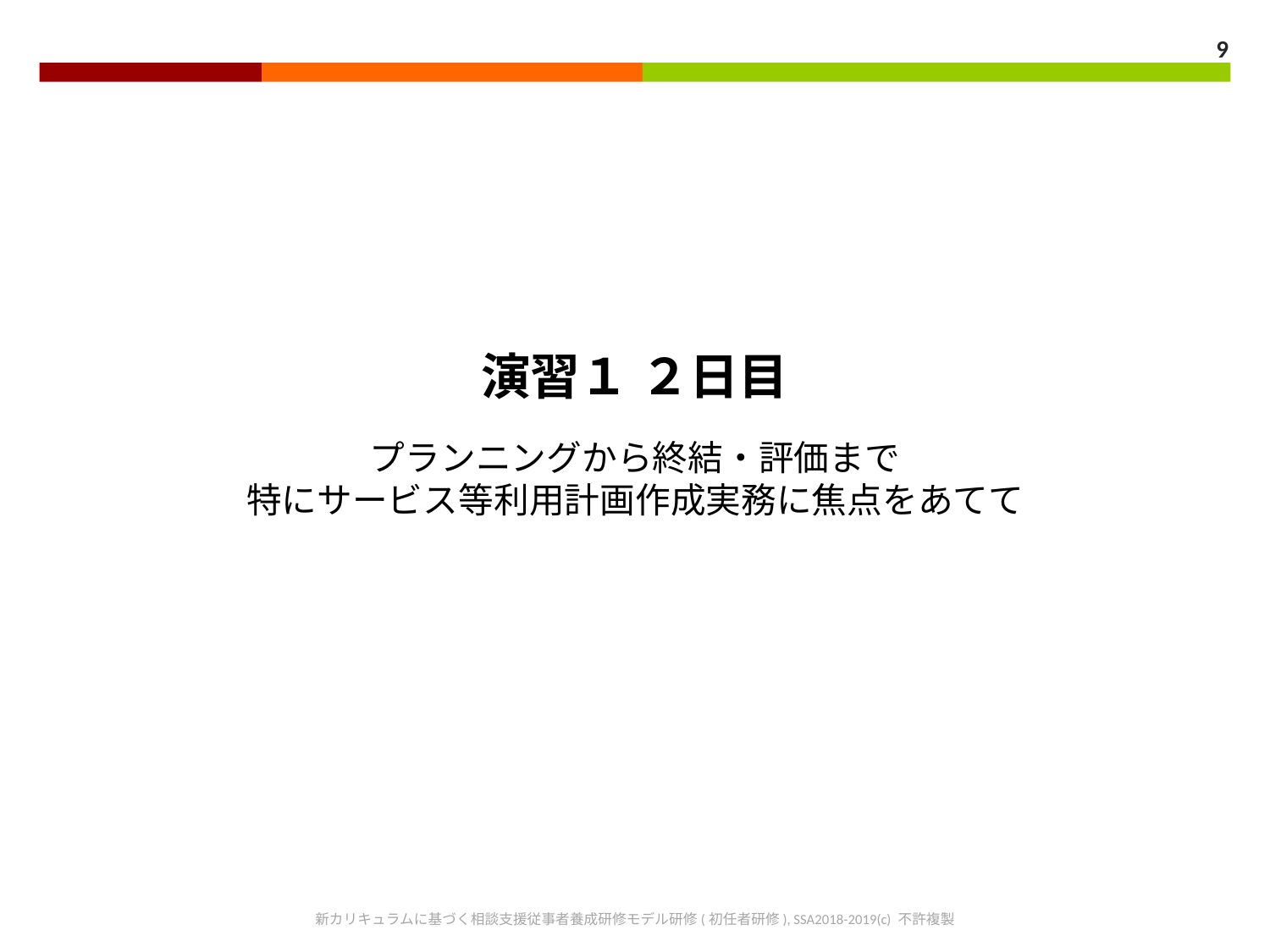

9
演習１ ２日目

プランニングから終結・評価まで
特にサービス等利用計画作成実務に焦点をあてて
新カリキュラムに基づく相談支援従事者養成研修モデル研修(初任者研修), SSA2018-2019(c) 不許複製